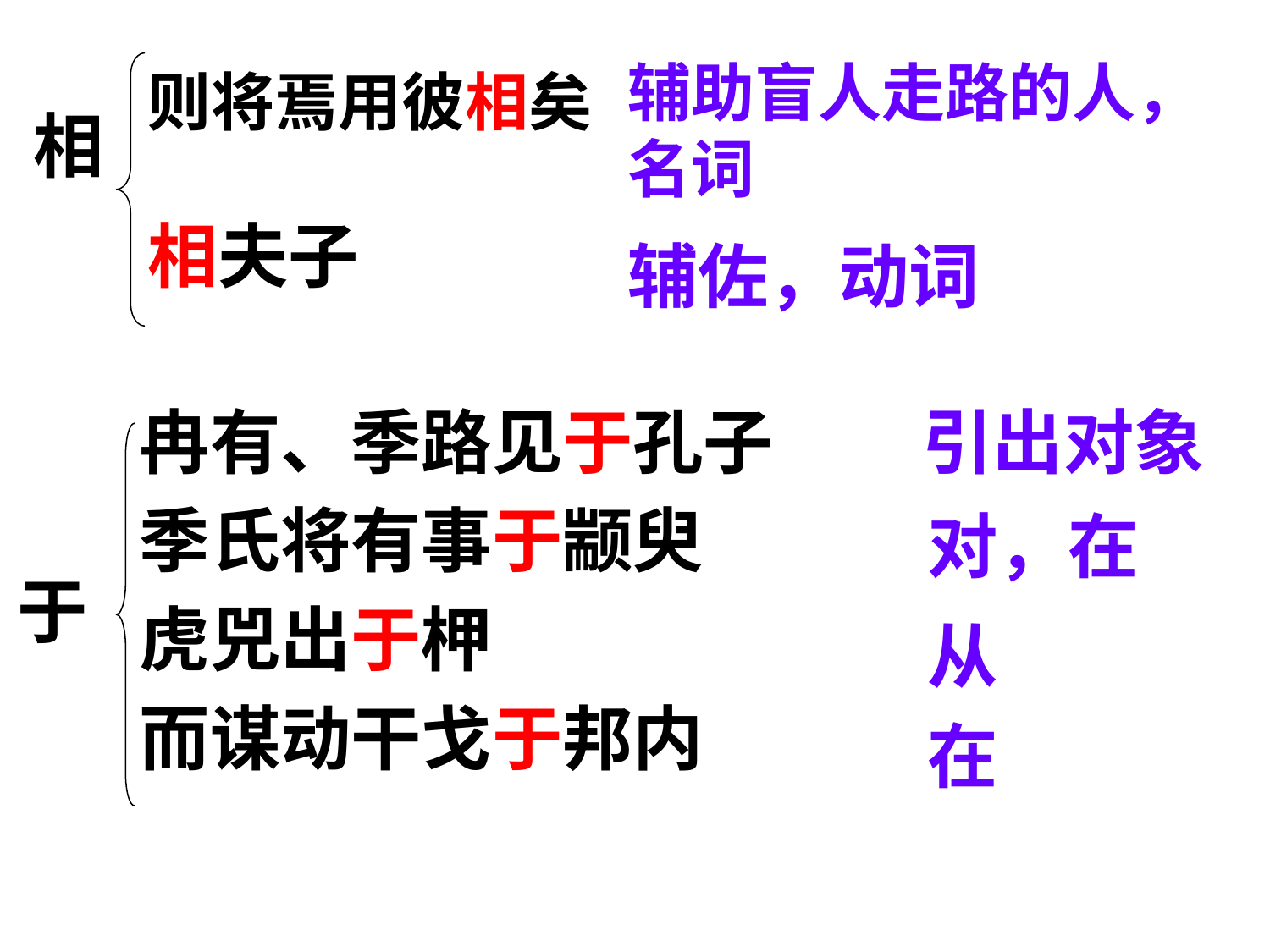

辅助盲人走路的人，名词

则将焉用彼相矣

相夫子
相
辅佐，动词
冉有、季路见于孔子
季氏将有事于颛臾
虎兕出于柙
而谋动干戈于邦内
引出对象

对，在
于
从
在